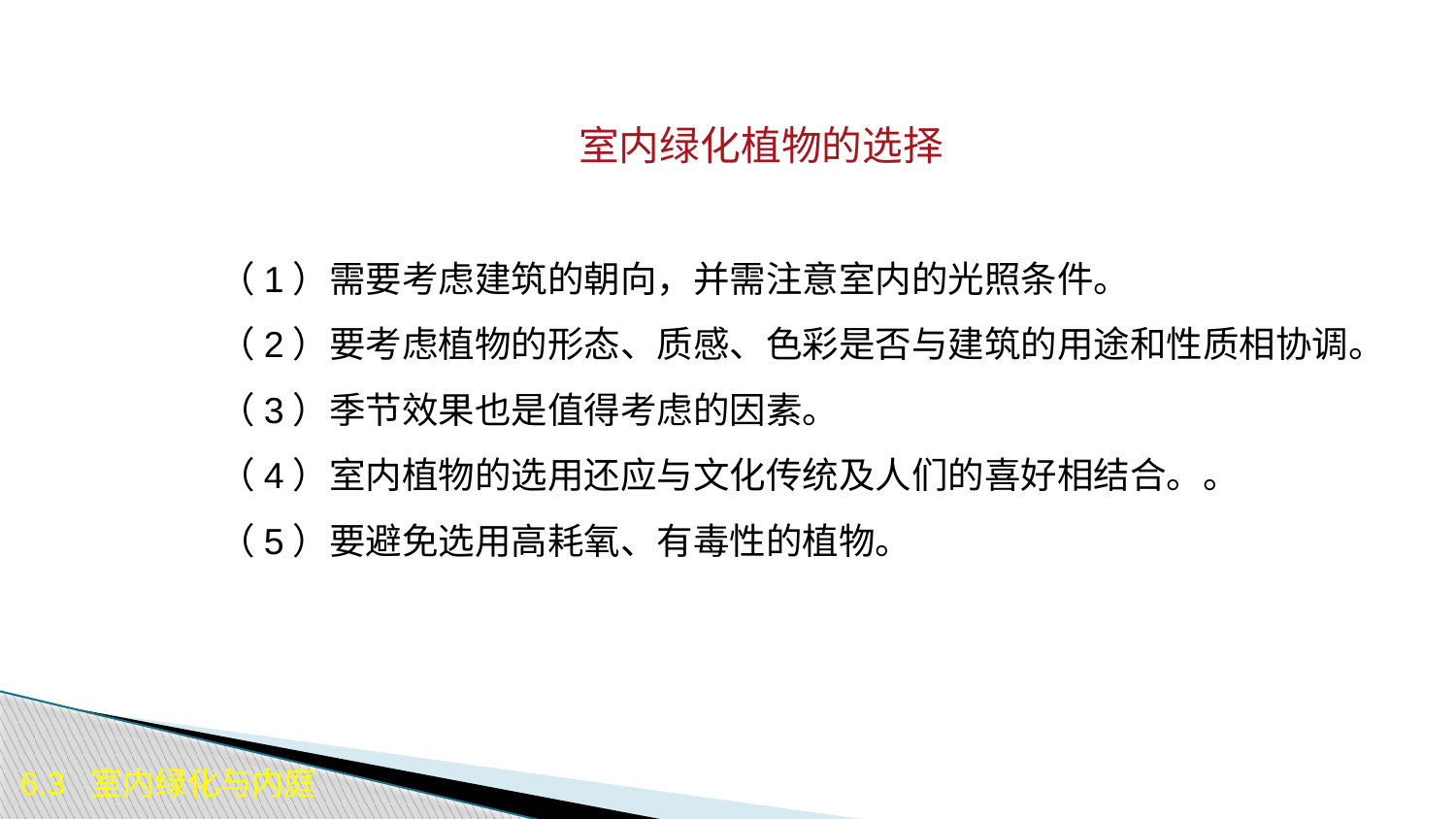

室内绿化植物的选择

　　（1）需要考虑建筑的朝向，并需注意室内的光照条件。
　　（2）要考虑植物的形态、质感、色彩是否与建筑的用途和性质相协调。
　　（3）季节效果也是值得考虑的因素。
　　（4）室内植物的选用还应与文化传统及人们的喜好相结合。。
　　（5）要避免选用高耗氧、有毒性的植物。
6.3  室内绿化与内庭